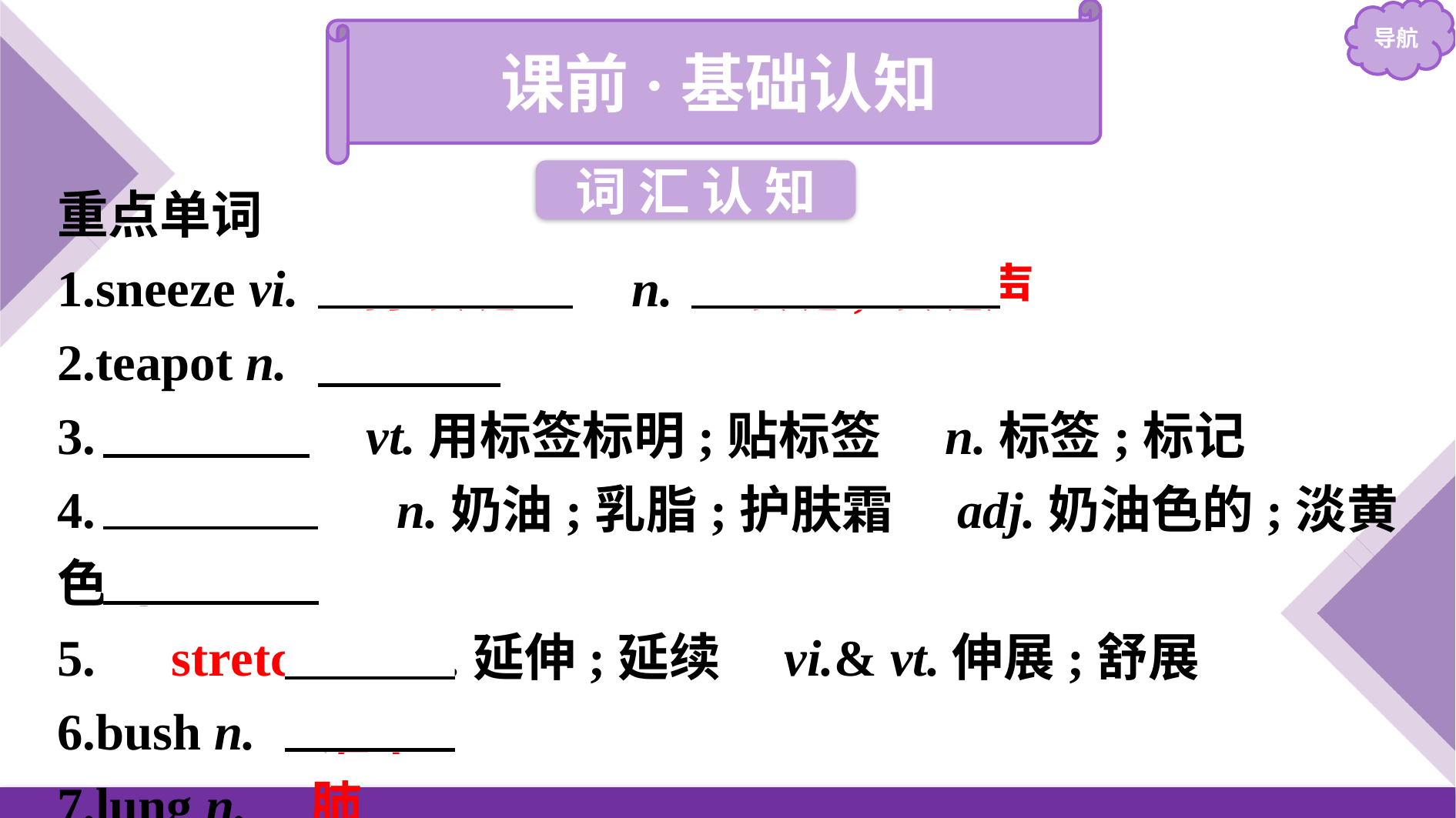

课前·基础认知
词 汇 认 知
重点单词
1.sneeze vi.　打喷嚏　　n.　喷嚏;喷嚏声
2.teapot n.　茶壶
3.　label　 vt.用标签标明;贴标签　n.标签;标记
4.　cream　 n.奶油;乳脂;护肤霜　adj.奶油色的;淡黄色的
5.　stretch　 vi.延伸;延续　vi.& vt.伸展;舒展
6.bush n.　灌木
7.lung n.　肺